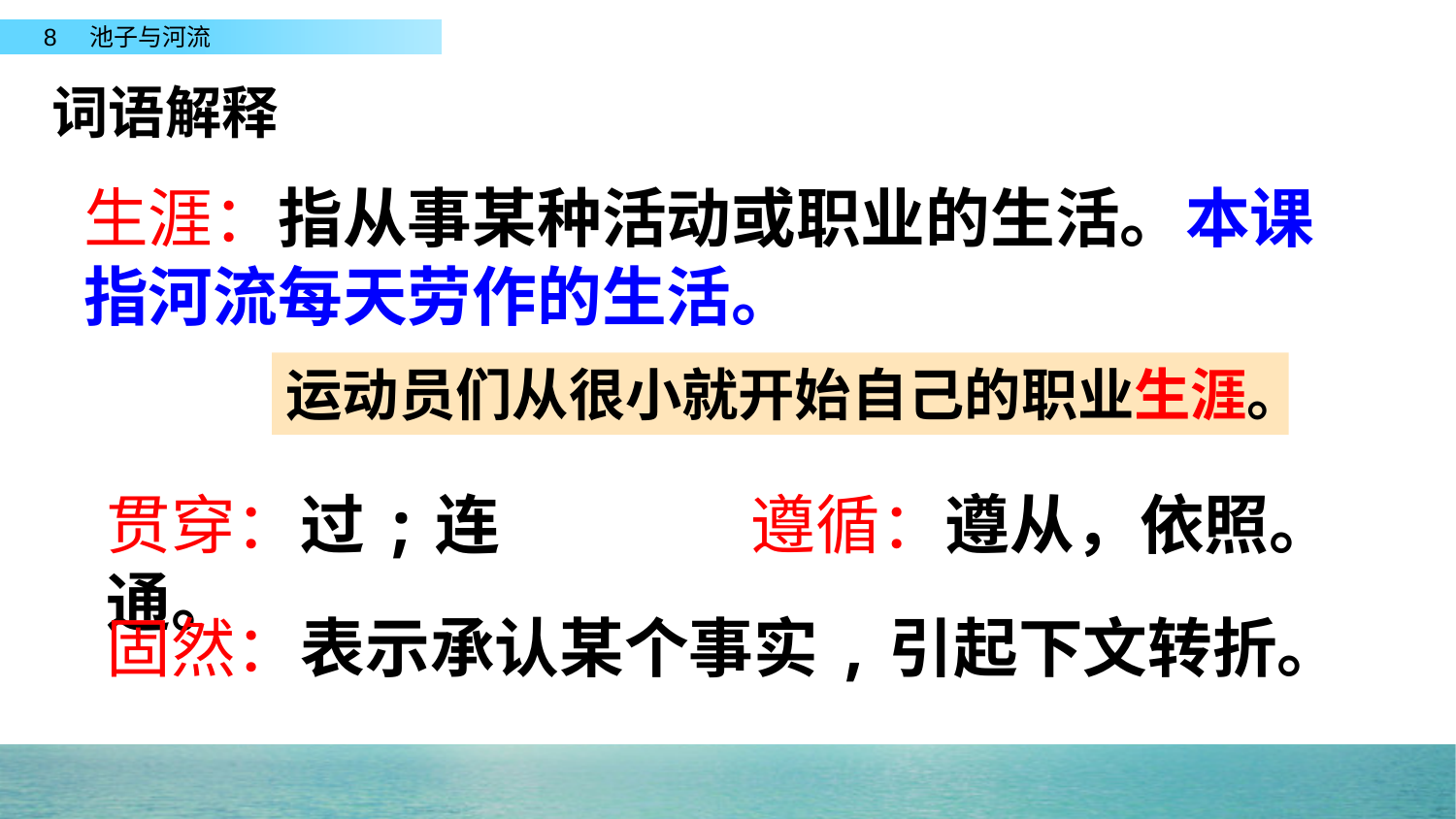

词语解释

生涯：指从事某种活动或职业的生活。本课指河流每天劳作的生活。
运动员们从很小就开始自己的职业生涯。
贯穿：过;连通。
遵循：遵从，依照。
固然：表示承认某个事实,引起下文转折。